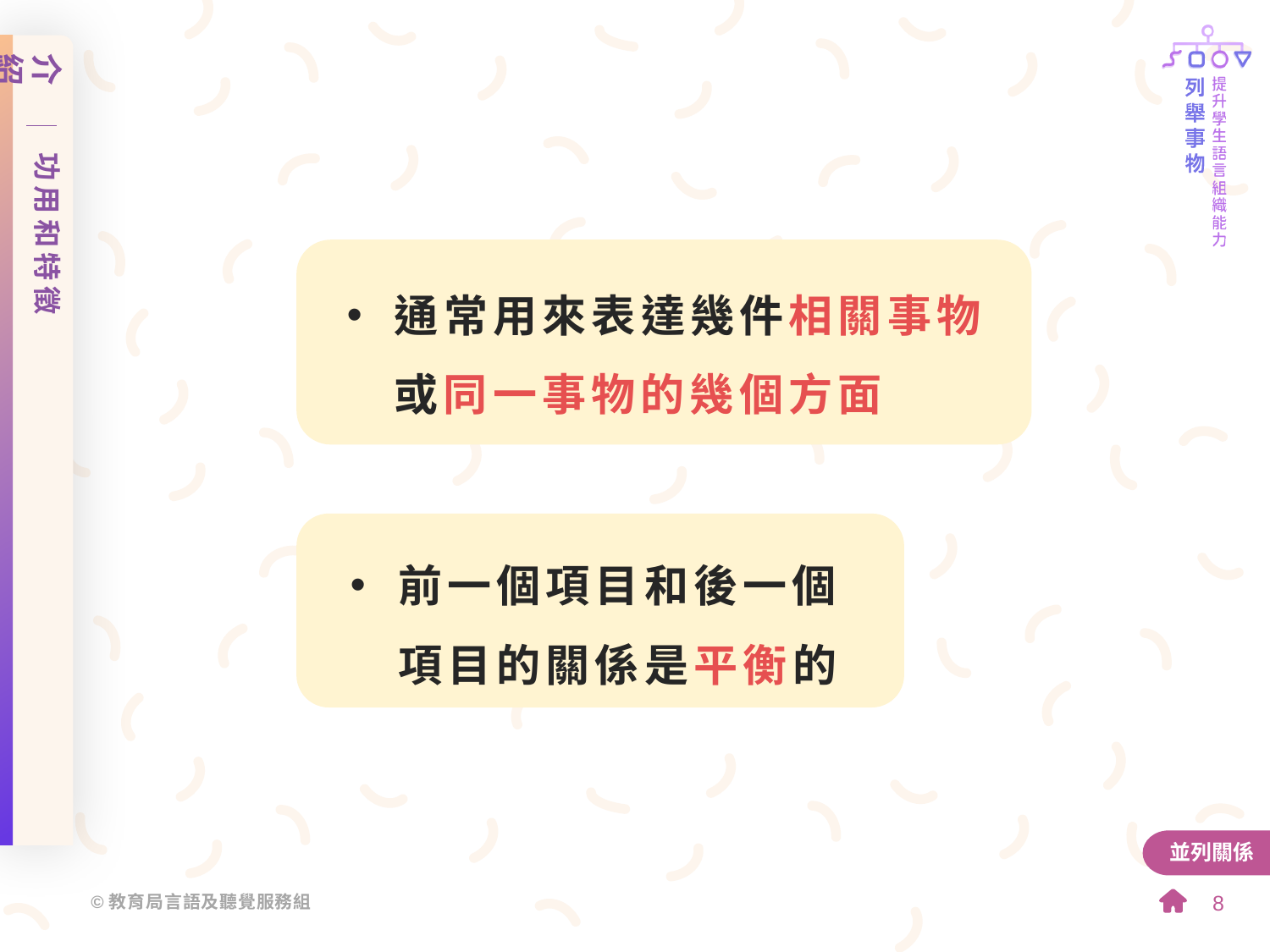

介紹
功用和特徵

通常用來表達幾件相關事物或同一事物的幾個方面

前一個項目和後一個項目的關係是平衡的

並列關係
8